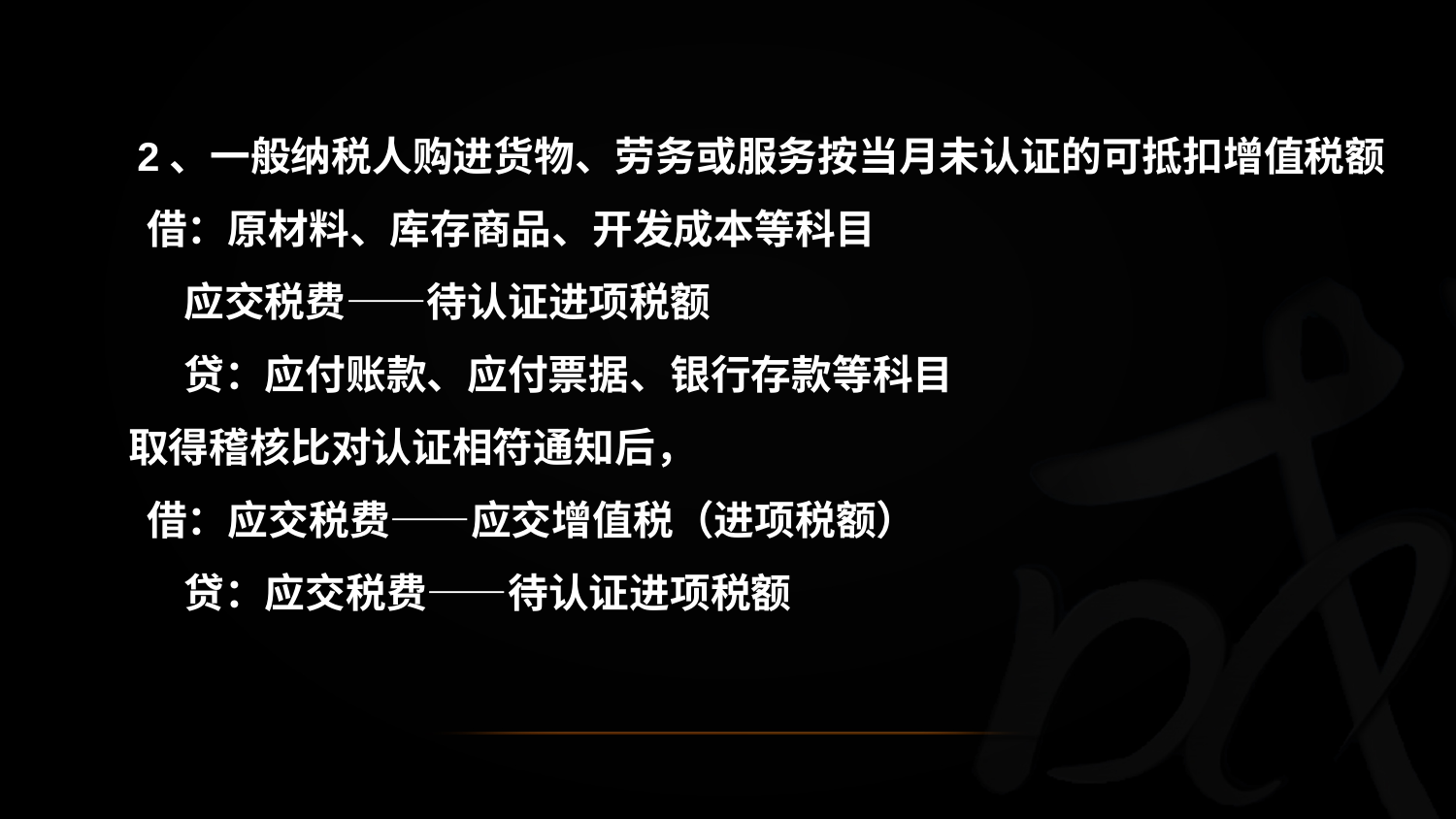

2、一般纳税人购进货物、劳务或服务按当月未认证的可抵扣增值税额
    借：原材料、库存商品、开发成本等科目
        应交税费——待认证进项税额
        贷：应付账款、应付票据、银行存款等科目
  取得稽核比对认证相符通知后，
    借：应交税费——应交增值税（进项税额）
        贷：应交税费——待认证进项税额